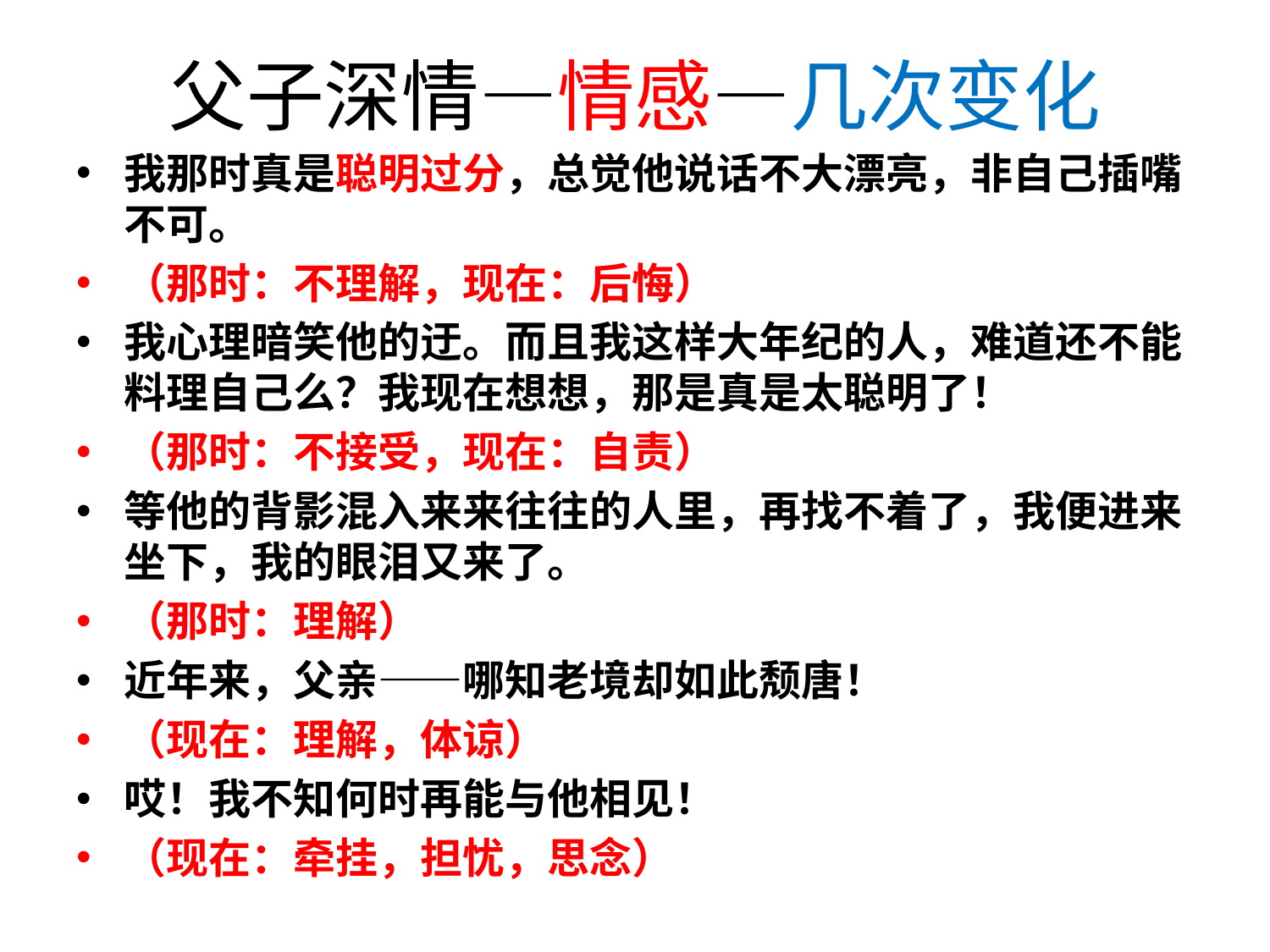

# 父子深情—情感—几次变化
我那时真是聪明过分，总觉他说话不大漂亮，非自己插嘴不可。
（那时：不理解，现在：后悔）
我心理暗笑他的迂。而且我这样大年纪的人，难道还不能料理自己么？我现在想想，那是真是太聪明了！
（那时：不接受，现在：自责）
等他的背影混入来来往往的人里，再找不着了，我便进来坐下，我的眼泪又来了。
（那时：理解）
近年来，父亲——哪知老境却如此颓唐！
（现在：理解，体谅）
哎！我不知何时再能与他相见！
（现在：牵挂，担忧，思念）